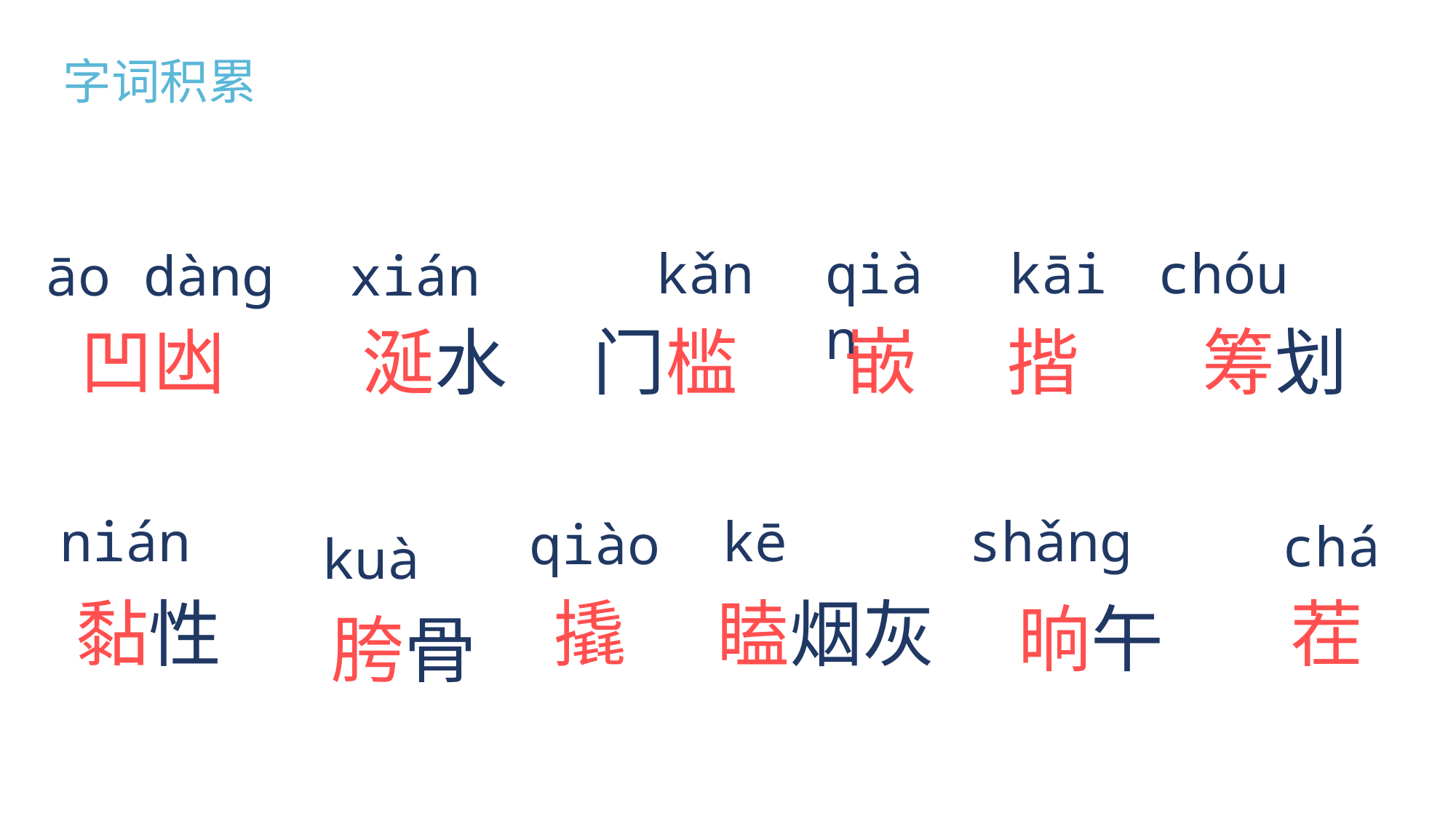

字词积累
kǎn
qiàn
kāi
chóu
āo dànɡ
xián
嵌
凹凼
涎水
门槛
筹划
揩
kuà
kē
nián
shǎnɡ
qiào
chá
胯骨
黏性
瞌烟灰
茬
撬
晌午